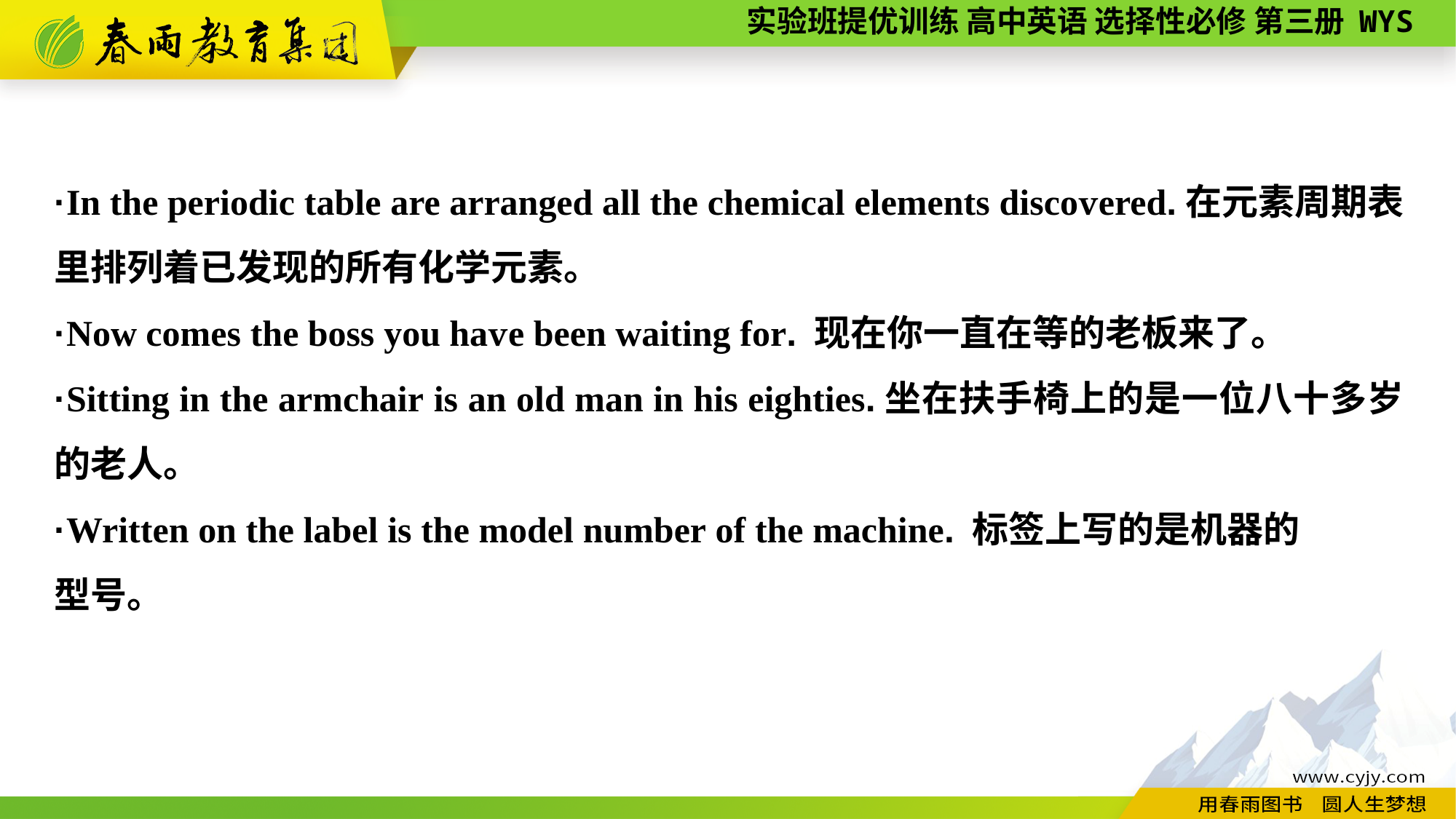

·In the periodic table are arranged all the chemical elements discovered.在元素周期表里排列着已发现的所有化学元素。
·Now comes the boss you have been waiting for. 现在你一直在等的老板来了。
·Sitting in the armchair is an old man in his eighties.坐在扶手椅上的是一位八十多岁的老人。
·Written on the label is the model number of the machine. 标签上写的是机器的
型号。